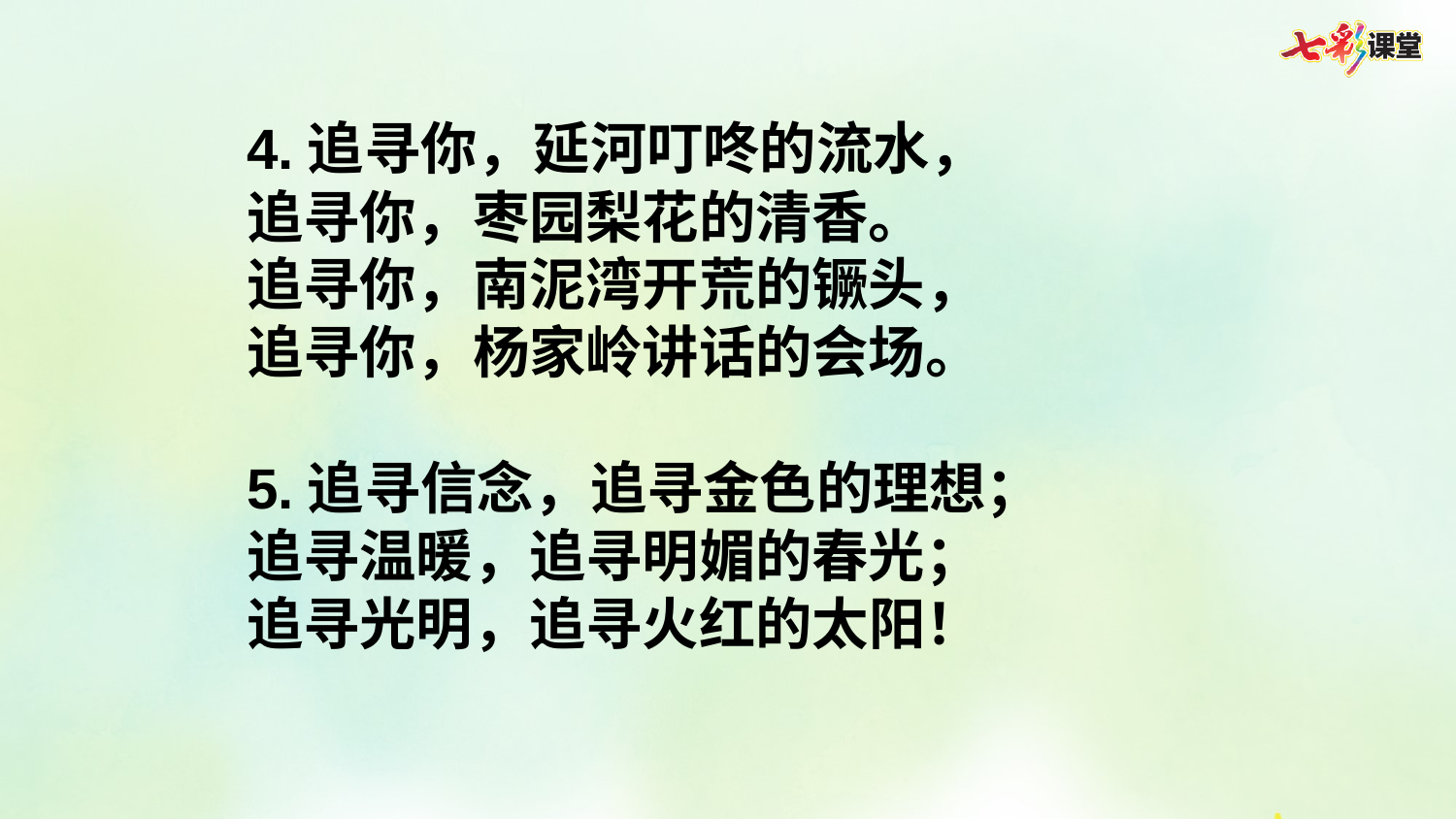

4.追寻你，延河叮咚的流水，
追寻你，枣园梨花的清香。
追寻你，南泥湾开荒的镢头，
追寻你，杨家岭讲话的会场。

5.追寻信念，追寻金色的理想；
追寻温暖，追寻明媚的春光；
追寻光明，追寻火红的太阳！